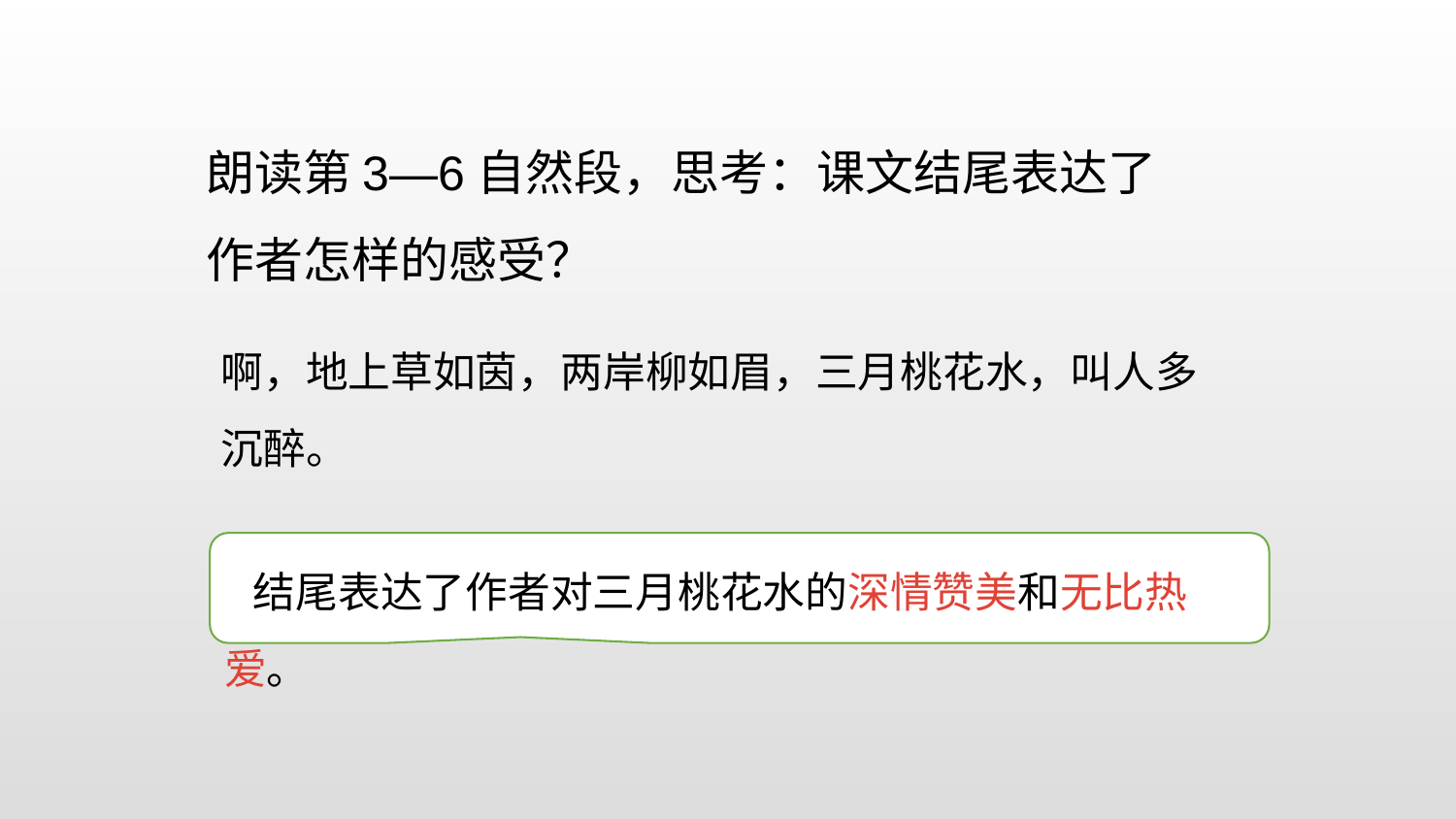

朗读第3—6自然段，思考：课文结尾表达了
作者怎样的感受？
啊，地上草如茵，两岸柳如眉，三月桃花水，叫人多沉醉。

  结尾表达了作者对三月桃花水的深情赞美和无比热爱。